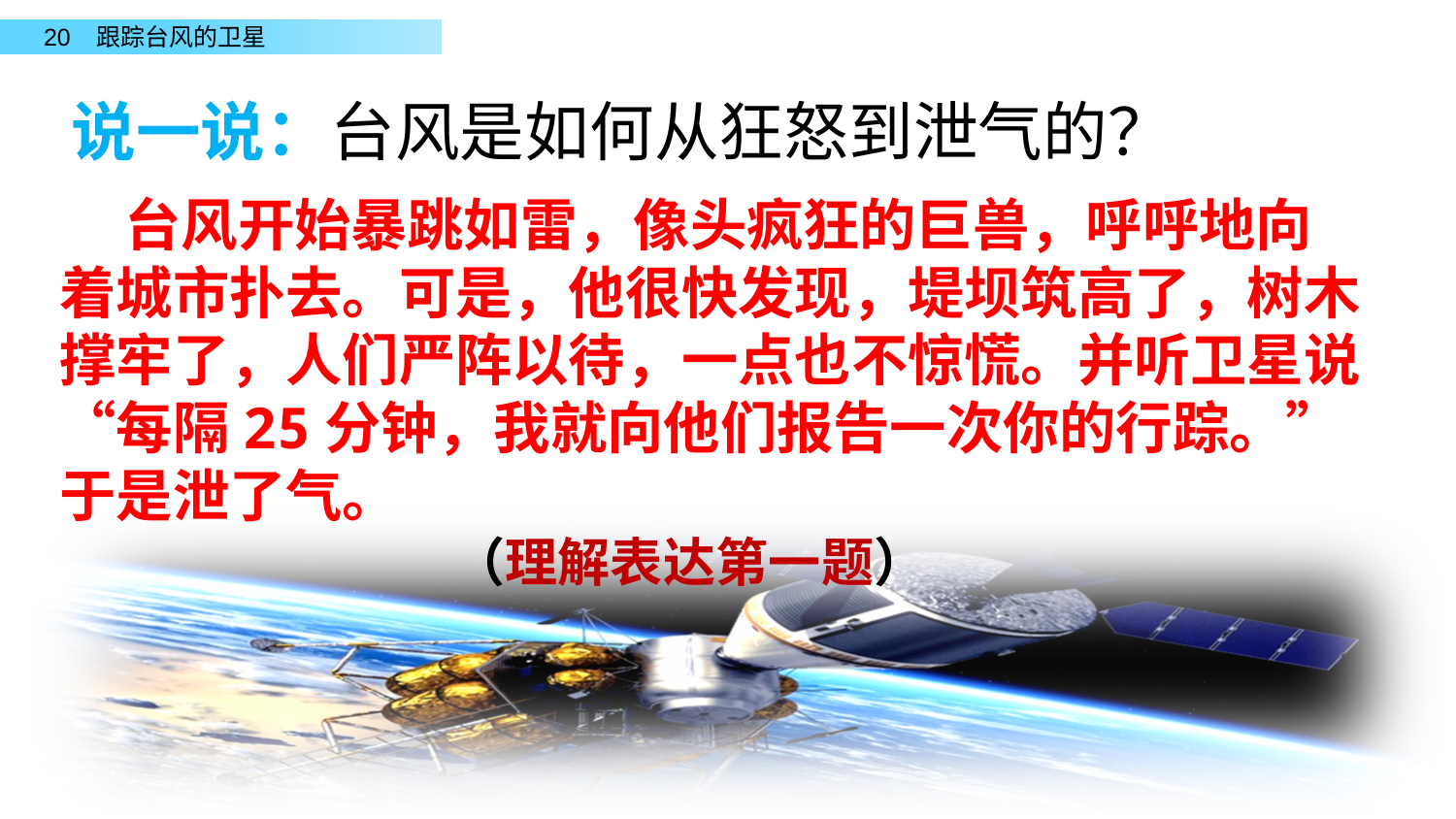

说一说：台风是如何从狂怒到泄气的？
    台风开始暴跳如雷，像头疯狂的巨兽，呼呼地向着城市扑去。可是，他很快发现，堤坝筑高了，树木撑牢了，人们严阵以待，一点也不惊慌。并听卫星说“每隔25分钟，我就向他们报告一次你的行踪。”于是泄了气。
（理解表达第一题）